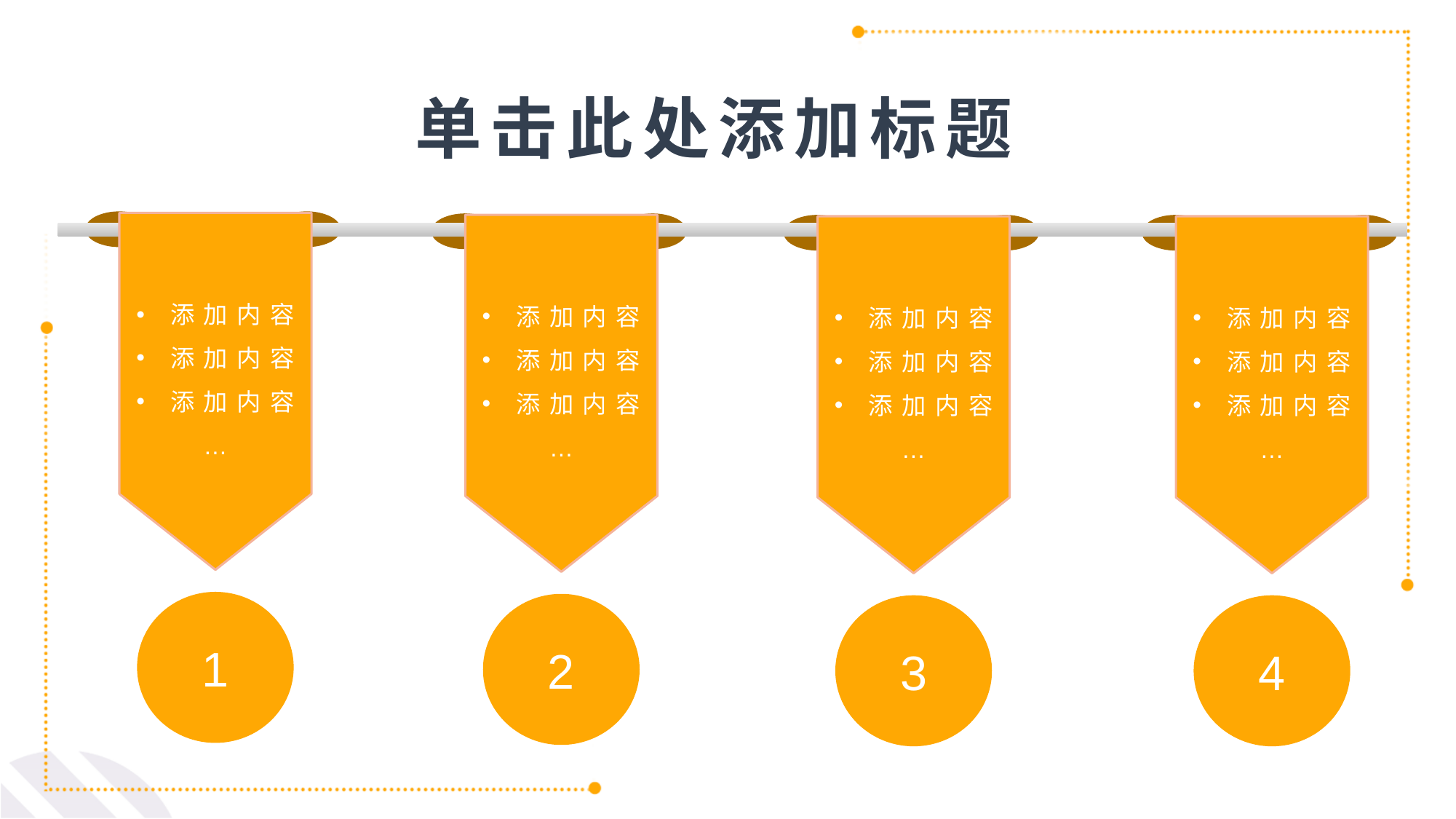

单击此处添加标题

添加内容
添加内容
添加内容
…

添加内容
添加内容
添加内容
…

添加内容
添加内容
添加内容
…

添加内容
添加内容
添加内容
…

1
2
3
4